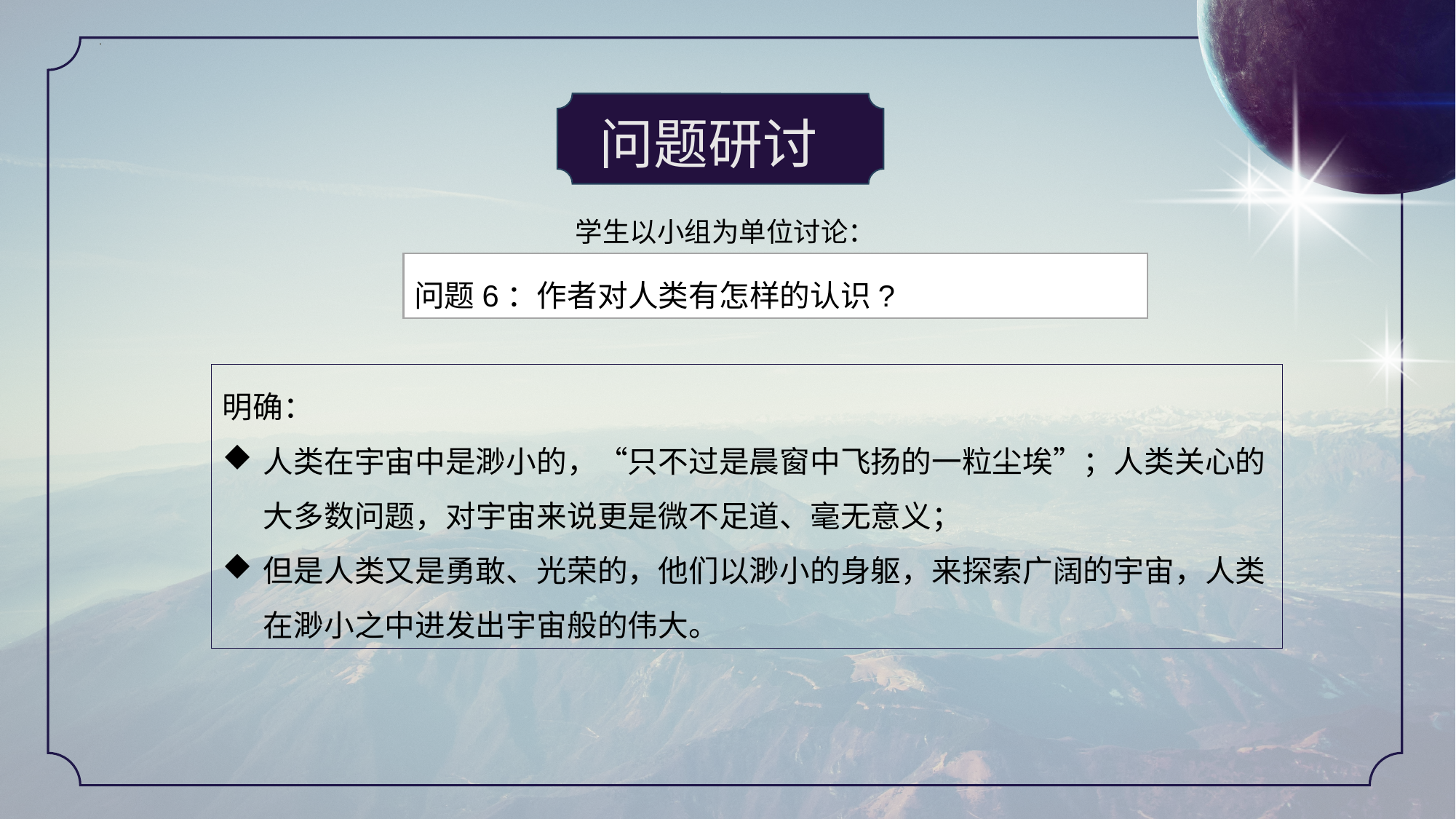

问题研讨
学生以小组为单位讨论：
问题6：作者对人类有怎样的认识?
明确：
人类在宇宙中是渺小的，“只不过是晨窗中飞扬的一粒尘埃”；人类关心的大多数问题，对宇宙来说更是微不足道、毫无意义；
但是人类又是勇敢、光荣的，他们以渺小的身躯，来探索广阔的宇宙，人类在渺小之中进发出宇宙般的伟大。